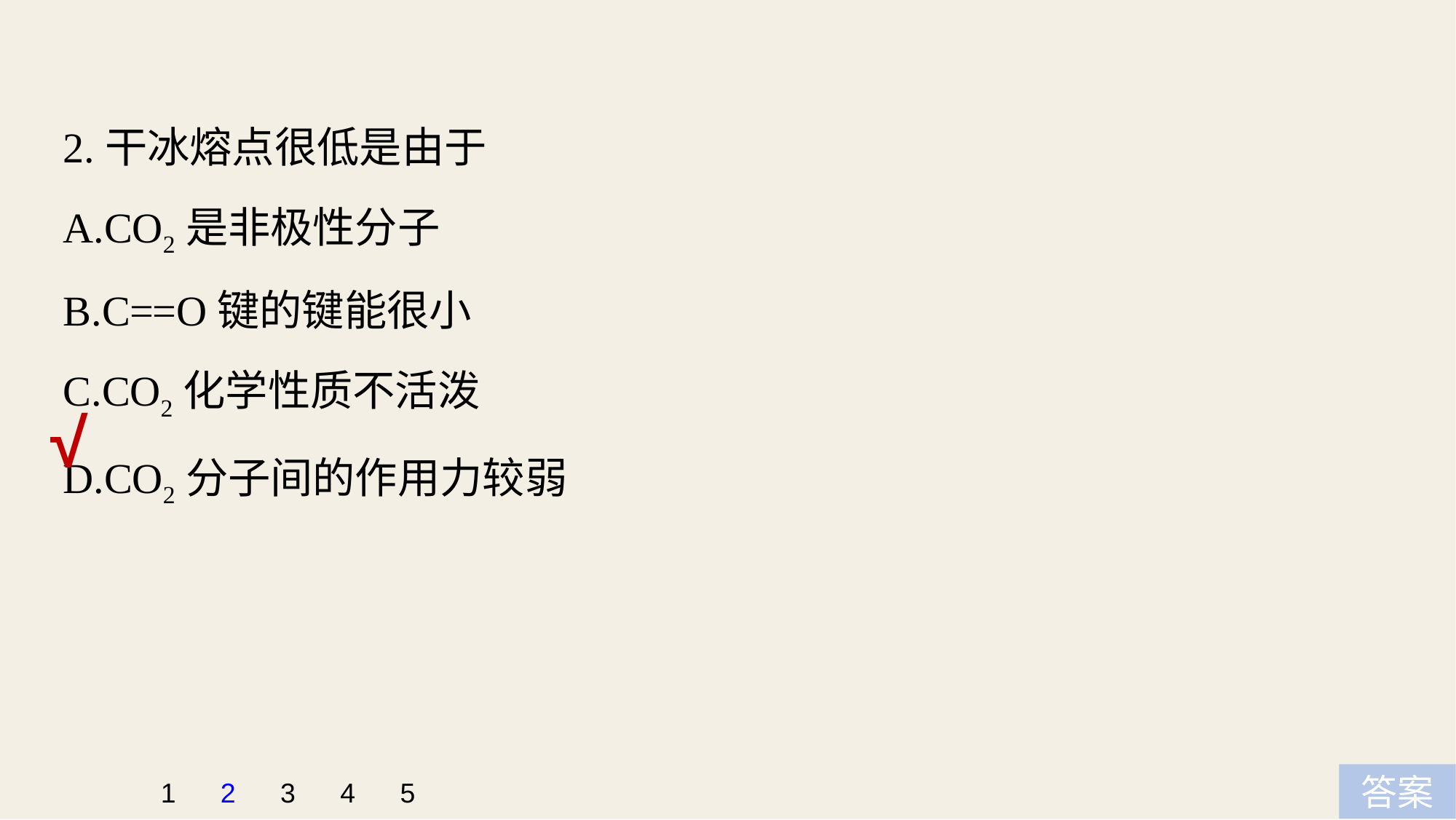

2.干冰熔点很低是由于
A.CO2是非极性分子
B.C==O键的键能很小
C.CO2化学性质不活泼
D.CO2分子间的作用力较弱
√
1
2
3
4
5
答案